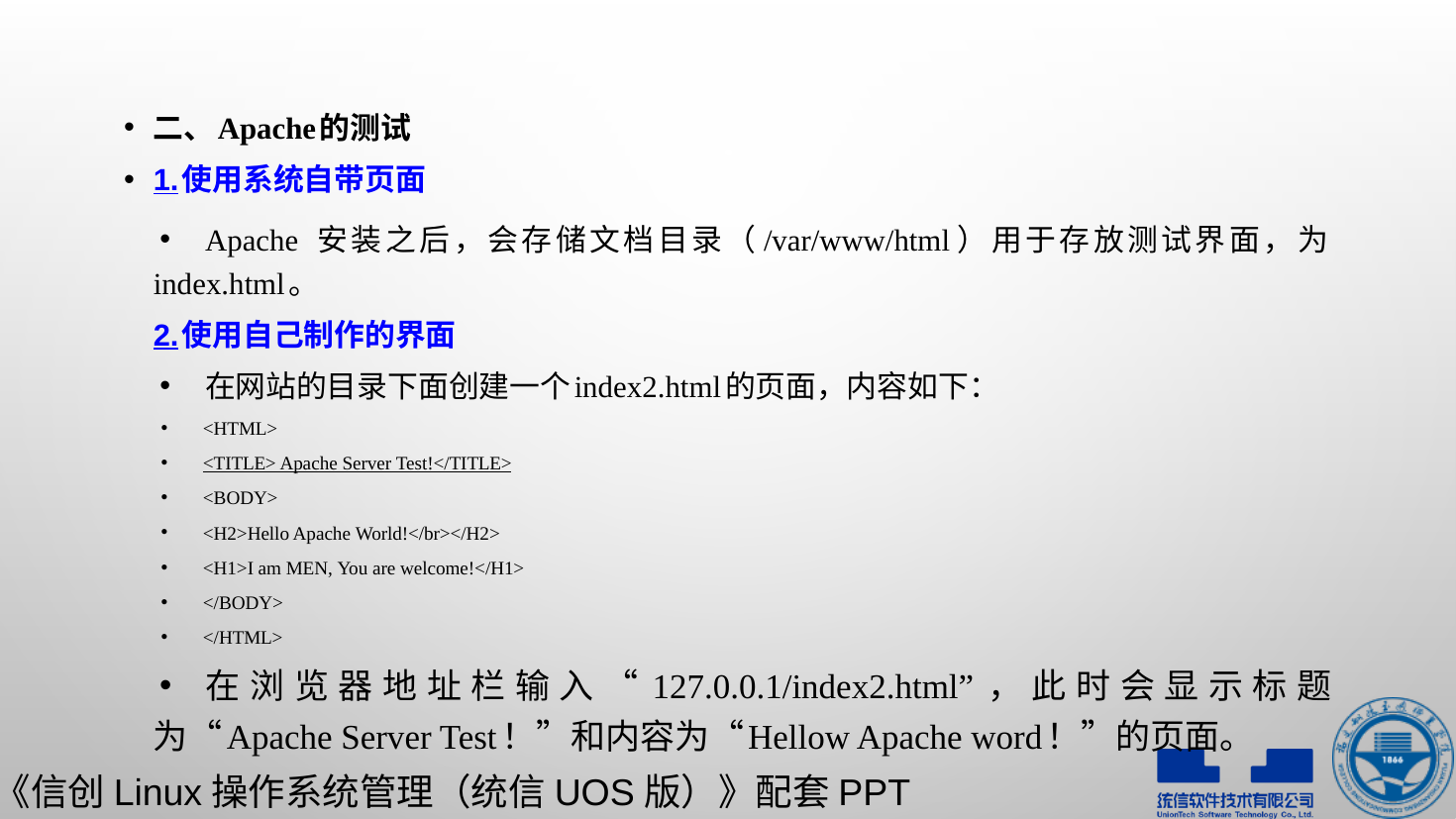

二、Apache的测试
1.使用系统自带页面
Apache 安装之后，会存储文档目录（/var/www/html）用于存放测试界面，为index.html。
2.使用自己制作的界面
在网站的目录下面创建一个index2.html的页面，内容如下：
<HTML>
<TITLE> Apache Server Test!</TITLE>
<BODY>
<H2>Hello Apache World!</br></H2>
<H1>I am MEN, You are welcome!</H1>
</BODY>
</HTML>
在浏览器地址栏输入“127.0.0.1/index2.html”，此时会显示标题为“Apache Server Test！”和内容为“Hellow Apache word！”的页面。